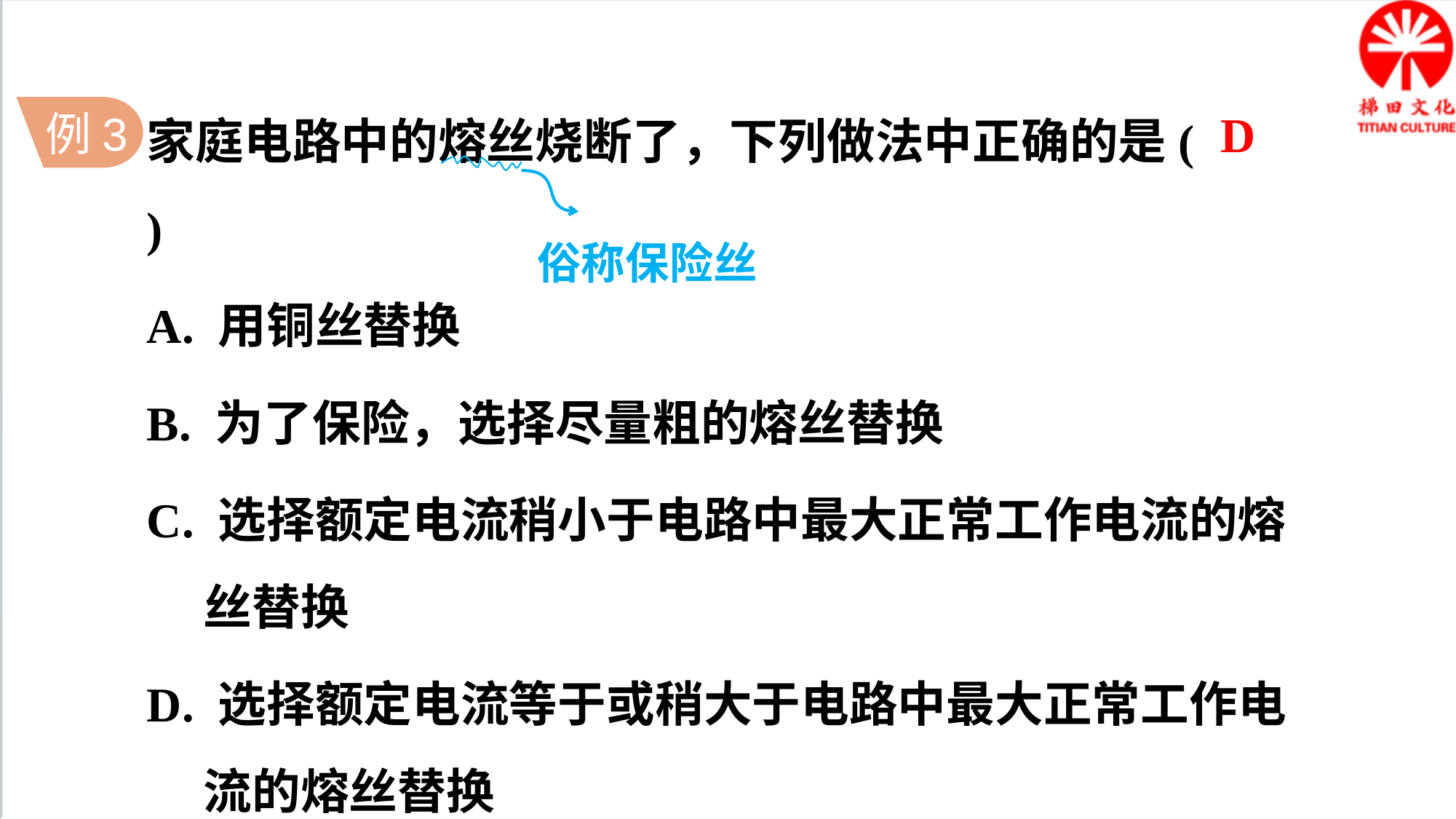

家庭电路中的熔丝烧断了，下列做法中正确的是(        )
A. 用铜丝替换
B. 为了保险，选择尽量粗的熔丝替换
C. 选择额定电流稍小于电路中最大正常工作电流的熔丝替换
D. 选择额定电流等于或稍大于电路中最大正常工作电流的熔丝替换
D
例3

俗称保险丝